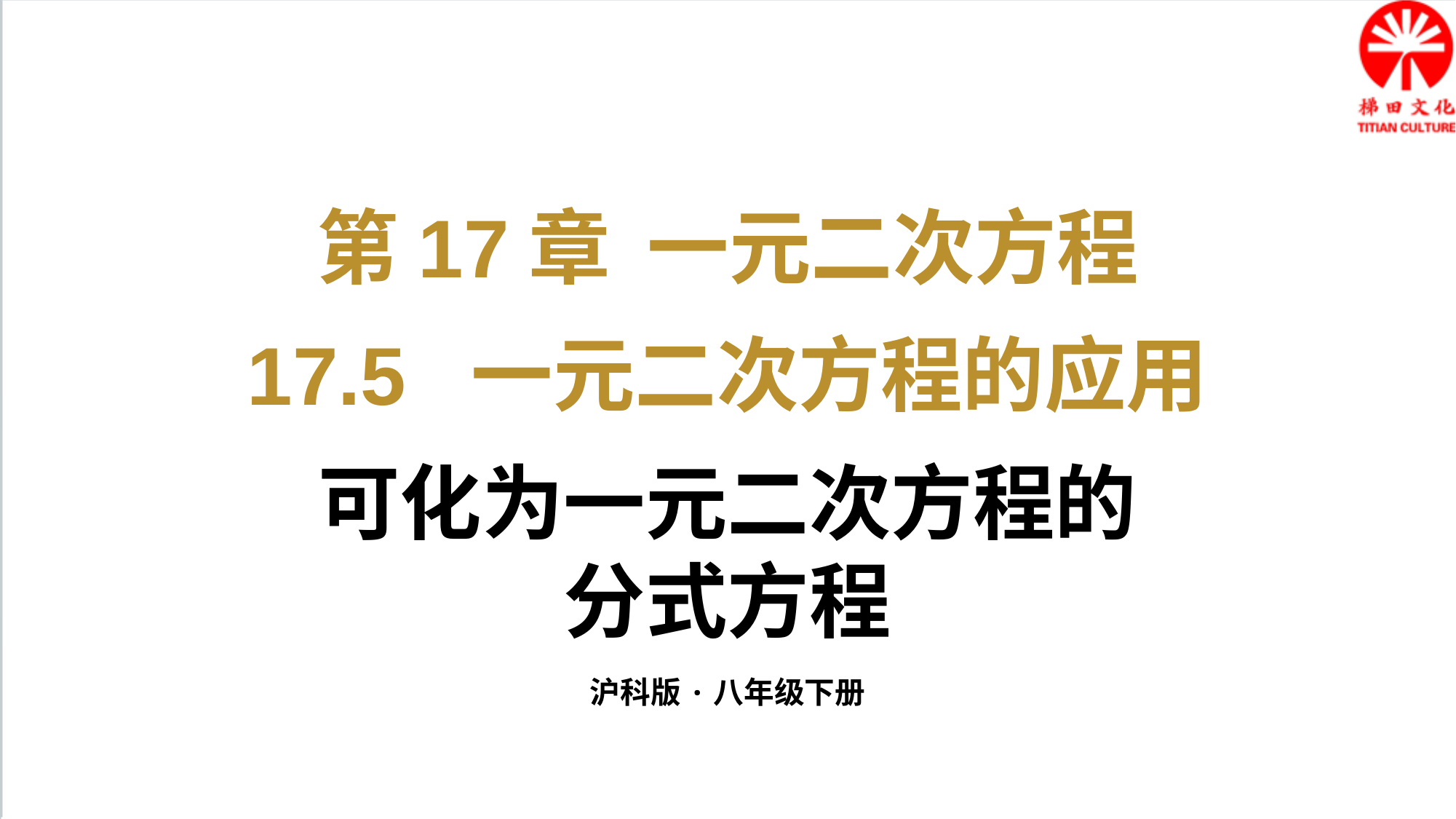

第17章  一元二次方程
17.5  一元二次方程的应用
可化为一元二次方程的
分式方程
沪科版·八年级下册